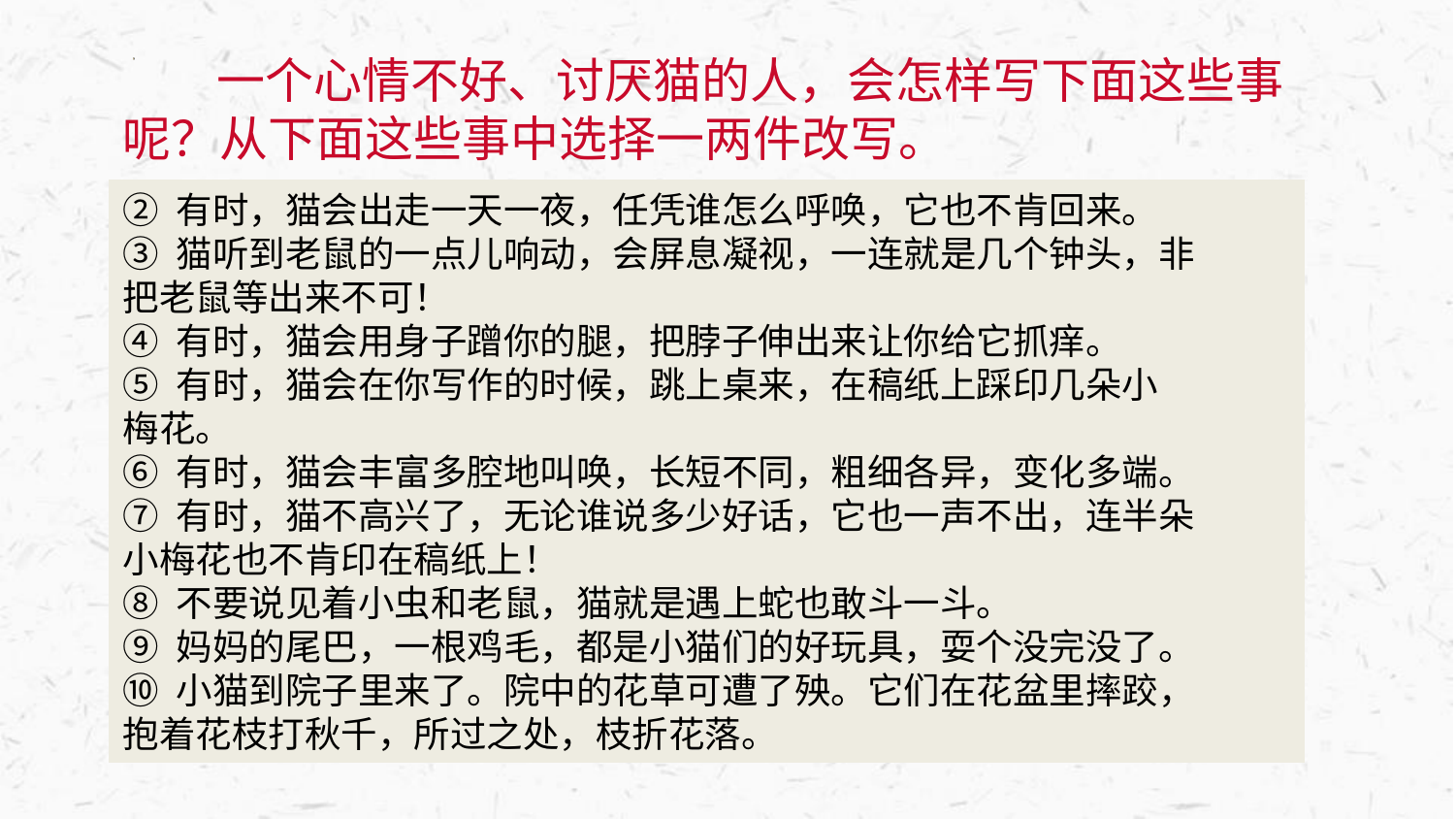

一个心情不好、讨厌猫的人，会怎样写下面这些事呢？从下面这些事中选择一两件改写。
② 有时，猫会出走一天一夜，任凭谁怎么呼唤，它也不肯回来。
③ 猫听到老鼠的一点儿响动，会屏息凝视，一连就是几个钟头，非
把老鼠等出来不可！
④ 有时，猫会用身子蹭你的腿，把脖子伸出来让你给它抓痒。
⑤ 有时，猫会在你写作的时候，跳上桌来，在稿纸上踩印几朵小
梅花。
⑥ 有时，猫会丰富多腔地叫唤，长短不同，粗细各异，变化多端。
⑦ 有时，猫不高兴了，无论谁说多少好话，它也一声不出，连半朵
小梅花也不肯印在稿纸上！
⑧ 不要说见着小虫和老鼠，猫就是遇上蛇也敢斗一斗。
⑨ 妈妈的尾巴，一根鸡毛，都是小猫们的好玩具，耍个没完没了。
⑩ 小猫到院子里来了。院中的花草可遭了殃。它们在花盆里摔跤，
抱着花枝打秋千，所过之处，枝折花落。